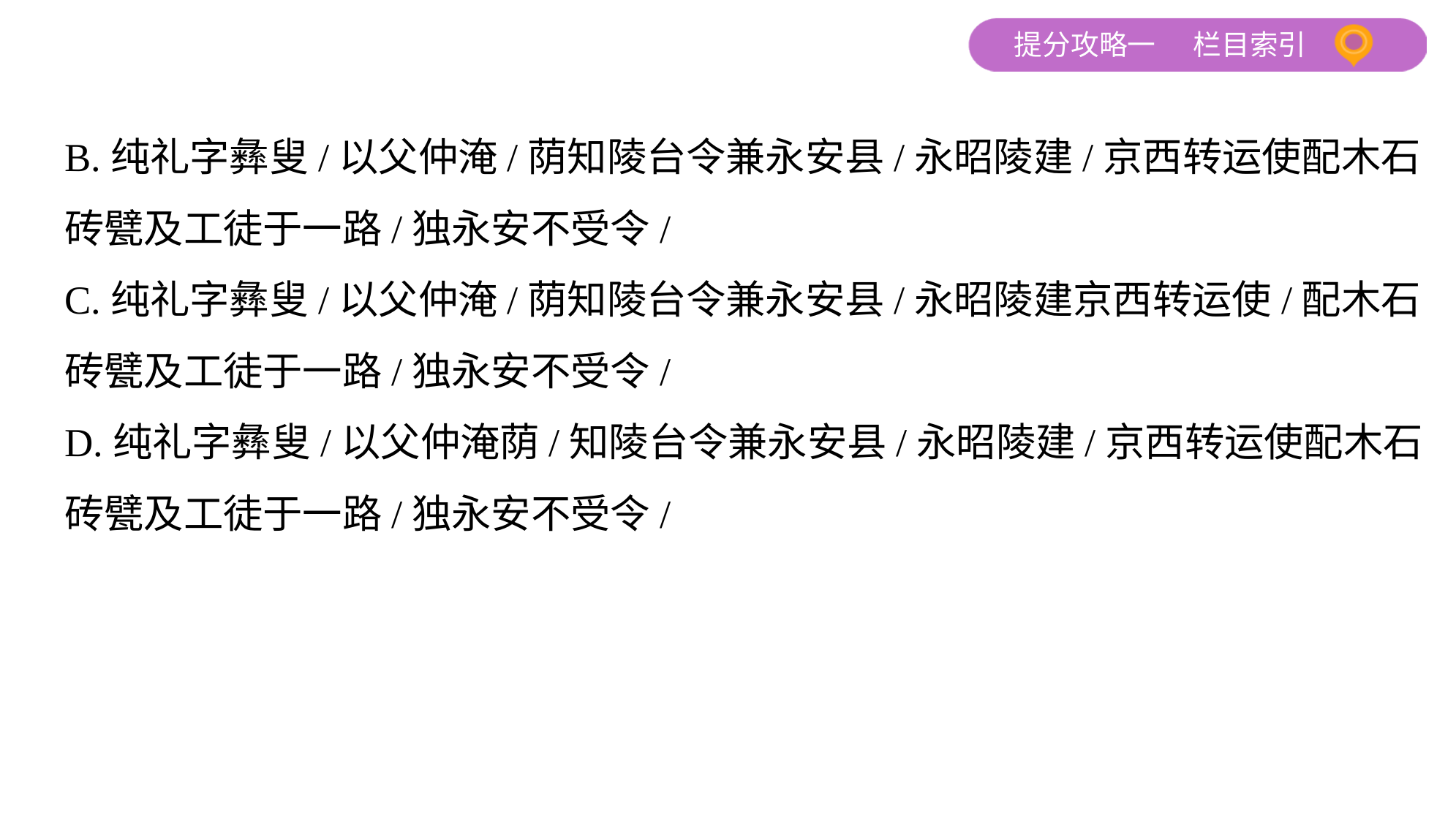

B.纯礼字彝叟/以父仲淹/荫知陵台令兼永安县/永昭陵建/京西转运使配木石
砖甓及工徒于一路/独永安不受令/
C.纯礼字彝叟/以父仲淹/荫知陵台令兼永安县/永昭陵建京西转运使/配木石
砖甓及工徒于一路/独永安不受令/
D.纯礼字彝叟/以父仲淹荫/知陵台令兼永安县/永昭陵建/京西转运使配木石
砖甓及工徒于一路/独永安不受令/